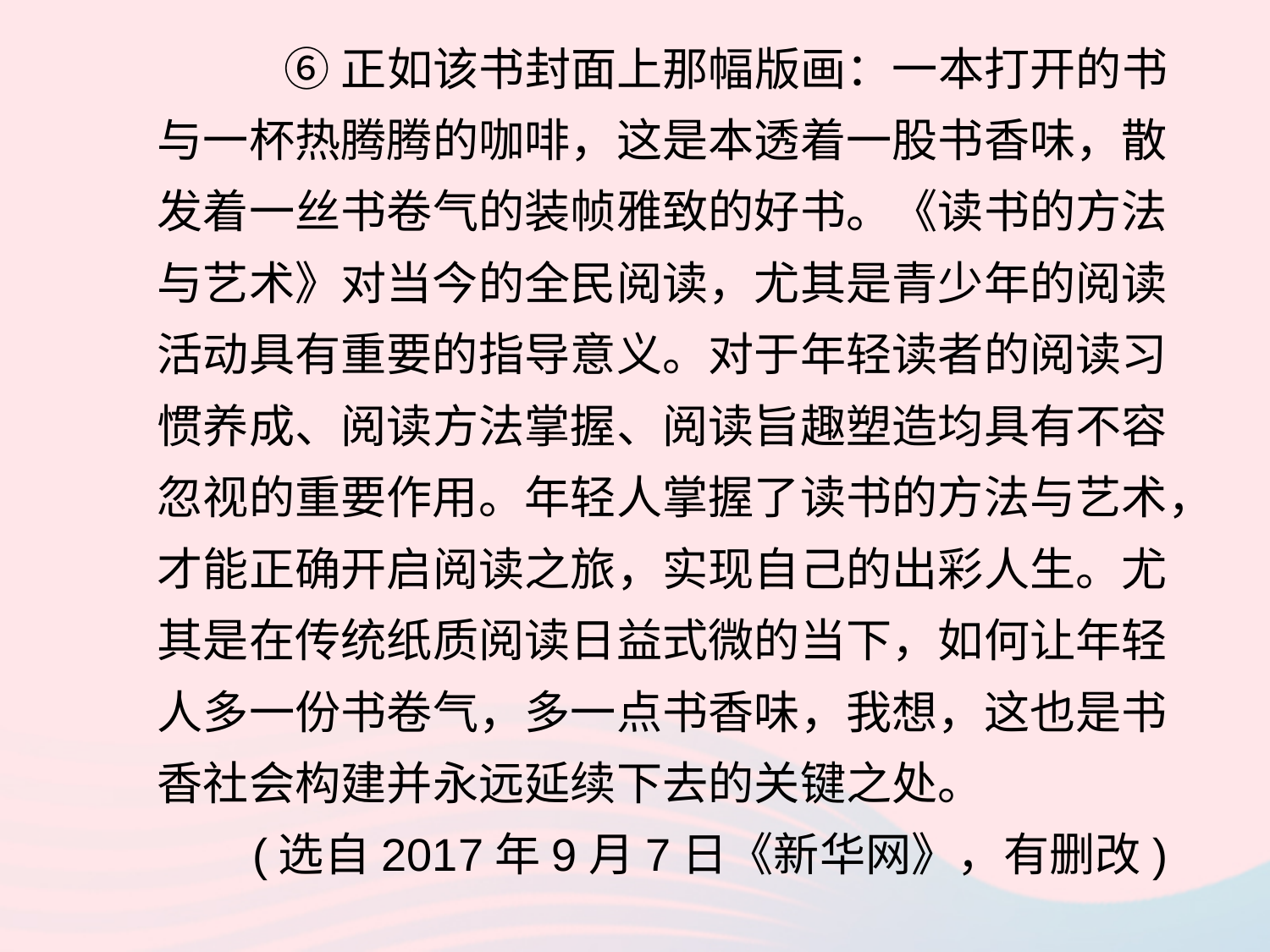

⑥正如该书封面上那幅版画：一本打开的书与一杯热腾腾的咖啡，这是本透着一股书香味，散发着一丝书卷气的装帧雅致的好书。《读书的方法与艺术》对当今的全民阅读，尤其是青少年的阅读活动具有重要的指导意义。对于年轻读者的阅读习惯养成、阅读方法掌握、阅读旨趣塑造均具有不容忽视的重要作用。年轻人掌握了读书的方法与艺术，才能正确开启阅读之旅，实现自己的出彩人生。尤其是在传统纸质阅读日益式微的当下，如何让年轻人多一份书卷气，多一点书香味，我想，这也是书香社会构建并永远延续下去的关键之处。
(选自2017年9月7日《新华网》，有删改)